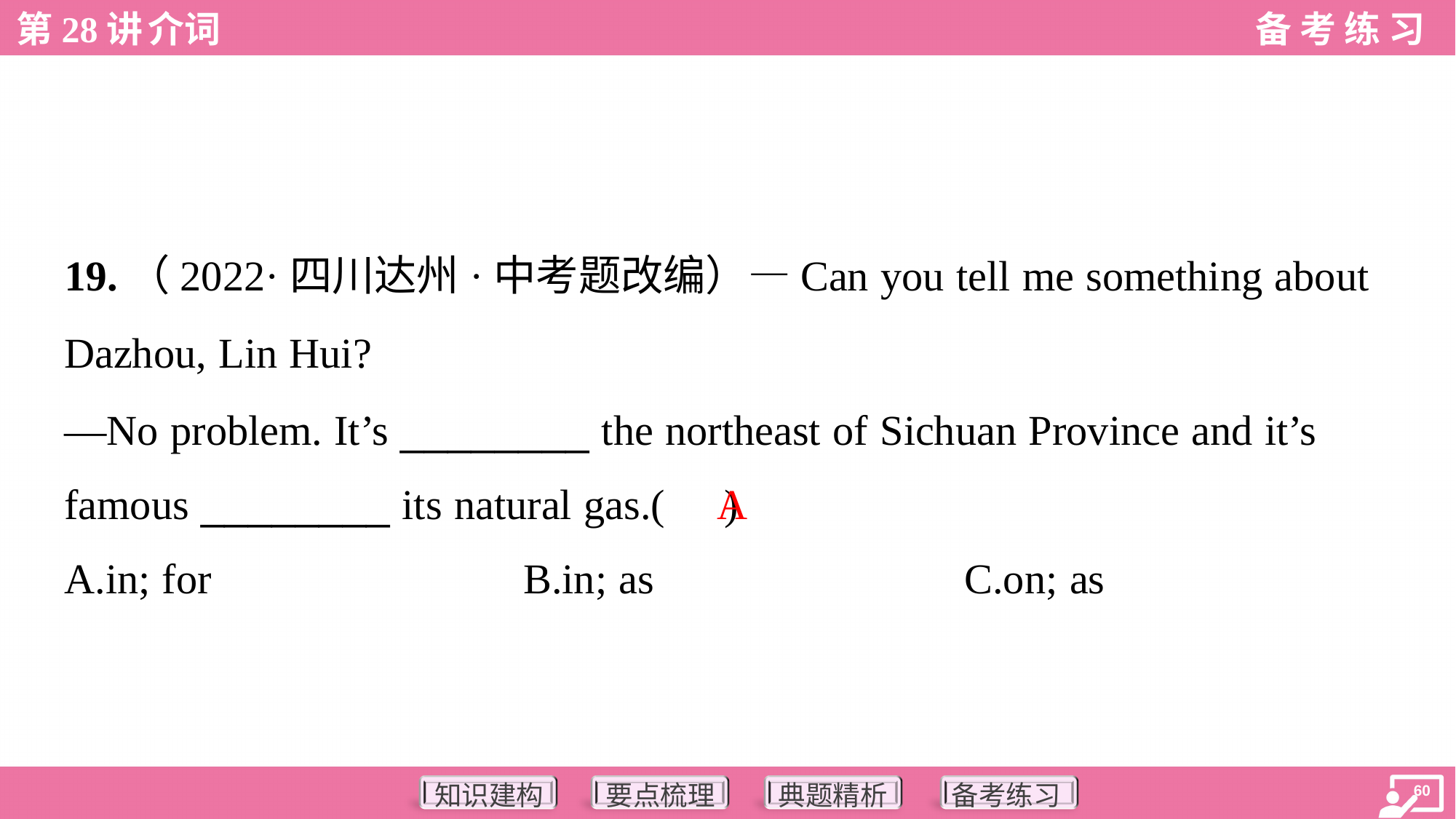

19.（2022·四川达州·中考题改编）—Can you tell me something about
Dazhou, Lin Hui?
—No problem. It’s ________ the northeast of Sichuan Province and it’s
famous ________ its natural gas.(     )
A
A.in; for	B.in; as	C.on; as